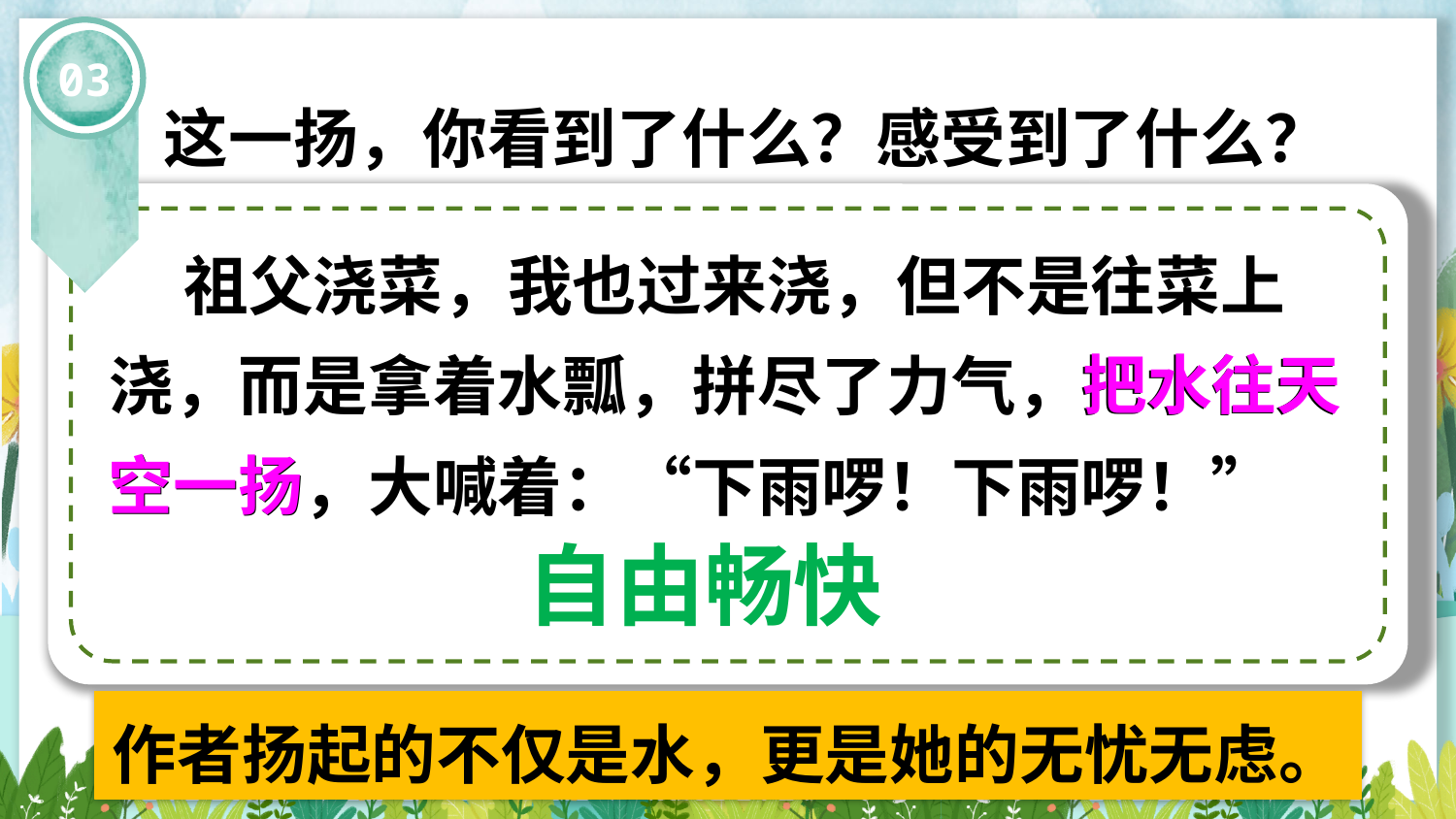

03

这一扬，你看到了什么？感受到了什么？

    祖父浇菜，我也过来浇，但不是往菜上浇，而是拿着水瓢，拼尽了力气，把水往天空一扬，大喊着：“下雨啰！下雨啰！”
把水往天
空一扬
自由畅快
作者扬起的不仅是水，更是她的无忧无虑。